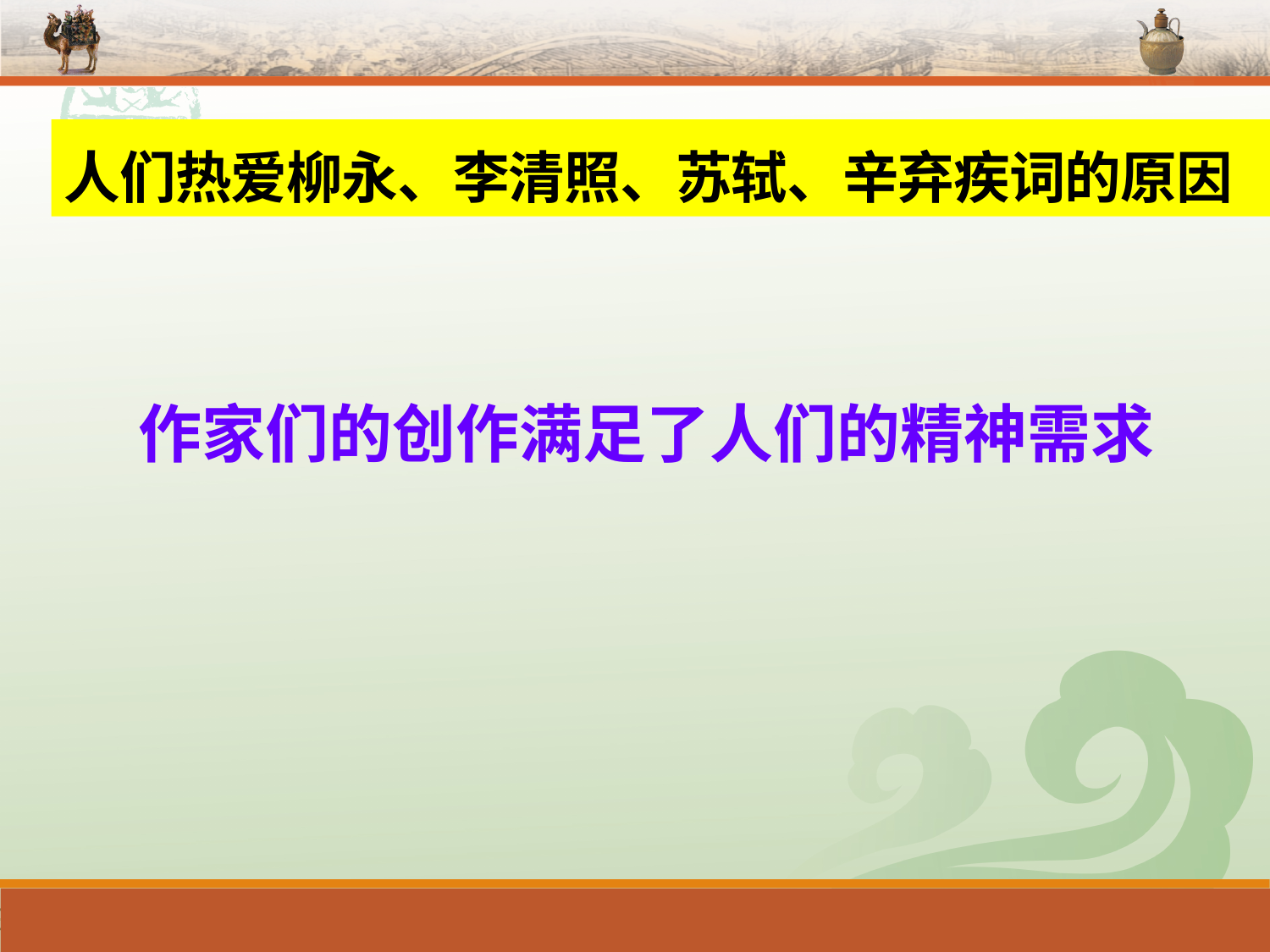

人们热爱柳永、李清照、苏轼、辛弃疾词的原因
作家们的创作满足了人们的精神需求